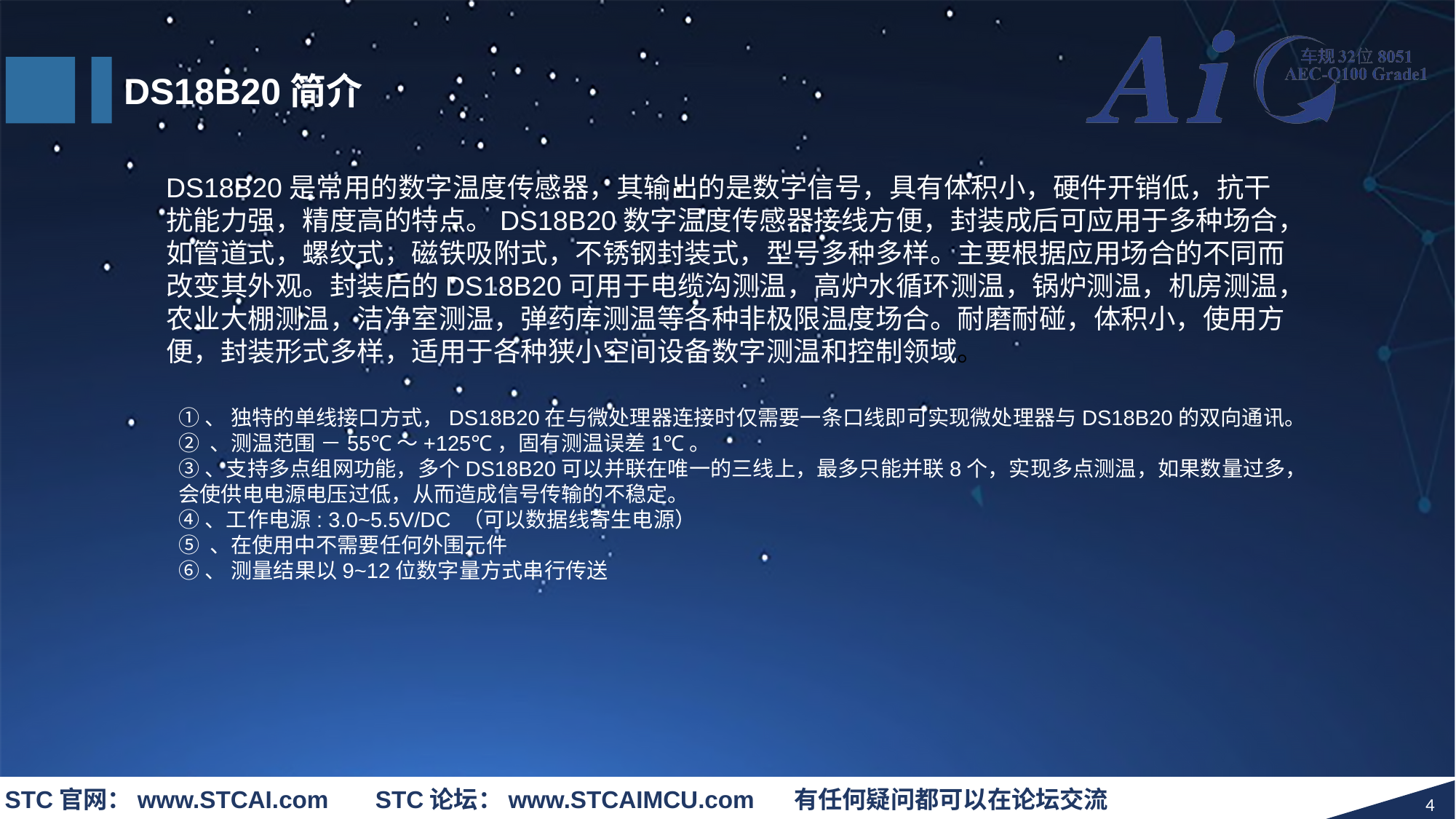

DS18B20简介
DS18B20是常用的数字温度传感器，其输出的是数字信号，具有体积小，硬件开销低，抗干扰能力强，精度高的特点。DS18B20数字温度传感器接线方便，封装成后可应用于多种场合，如管道式，螺纹式，磁铁吸附式，不锈钢封装式，型号多种多样。主要根据应用场合的不同而改变其外观。封装后的DS18B20可用于电缆沟测温，高炉水循环测温，锅炉测温，机房测温，农业大棚测温，洁净室测温，弹药库测温等各种非极限温度场合。耐磨耐碰，体积小，使用方便，封装形式多样，适用于各种狭小空间设备数字测温和控制领域。
①、 独特的单线接口方式，DS18B20在与微处理器连接时仅需要一条口线即可实现微处理器与DS18B20的双向通讯。
② 、测温范围 －55℃～+125℃，固有测温误差1℃。
③、支持多点组网功能，多个DS18B20可以并联在唯一的三线上，最多只能并联8个，实现多点测温，如果数量过多，会使供电电源电压过低，从而造成信号传输的不稳定。
④、工作电源: 3.0~5.5V/DC （可以数据线寄生电源）
⑤ 、在使用中不需要任何外围元件
⑥、 测量结果以9~12位数字量方式串行传送